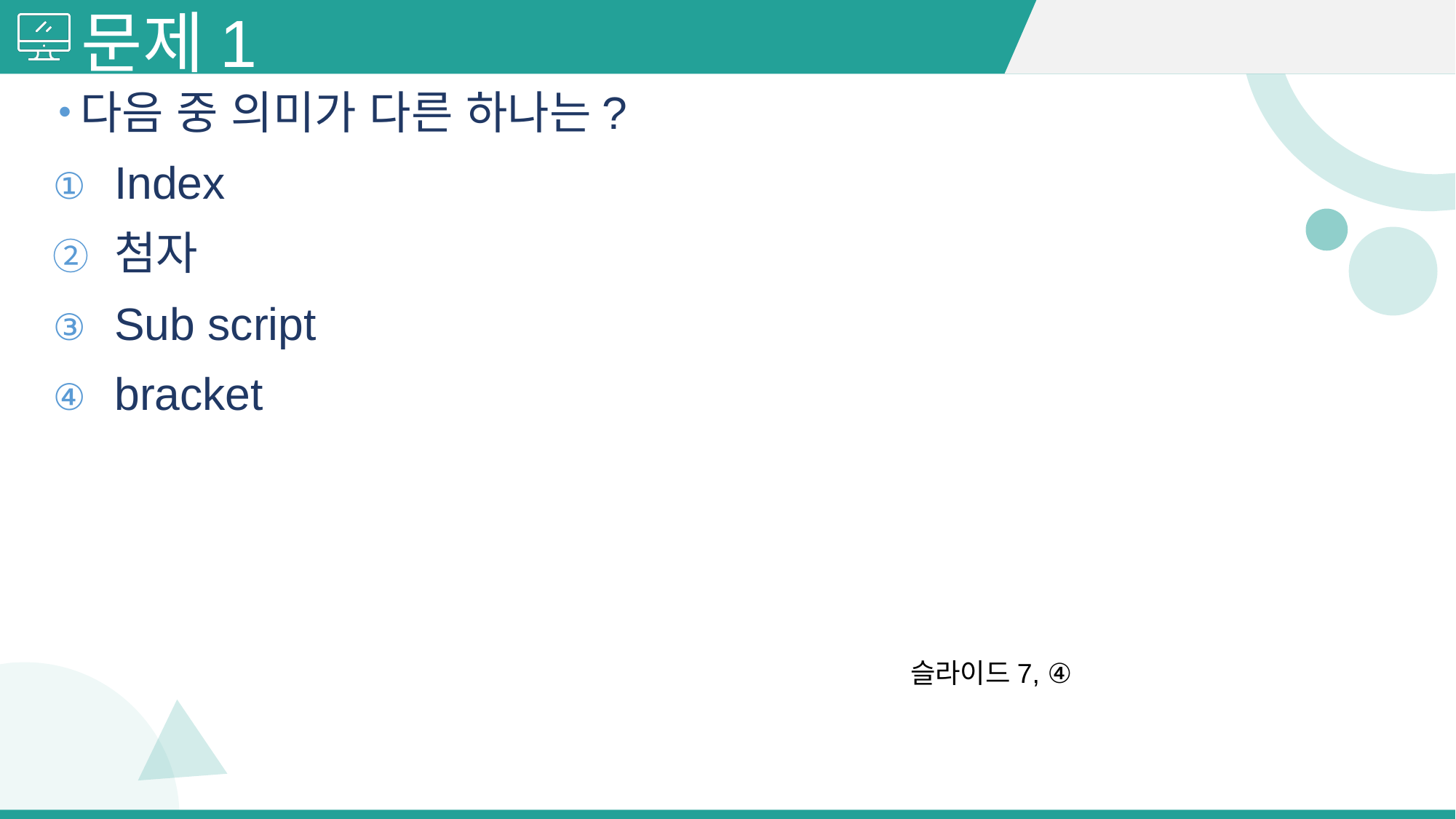

# 문제1
다음 중 의미가 다른 하나는?
Index
첨자
Sub script
bracket

슬라이드7, ④